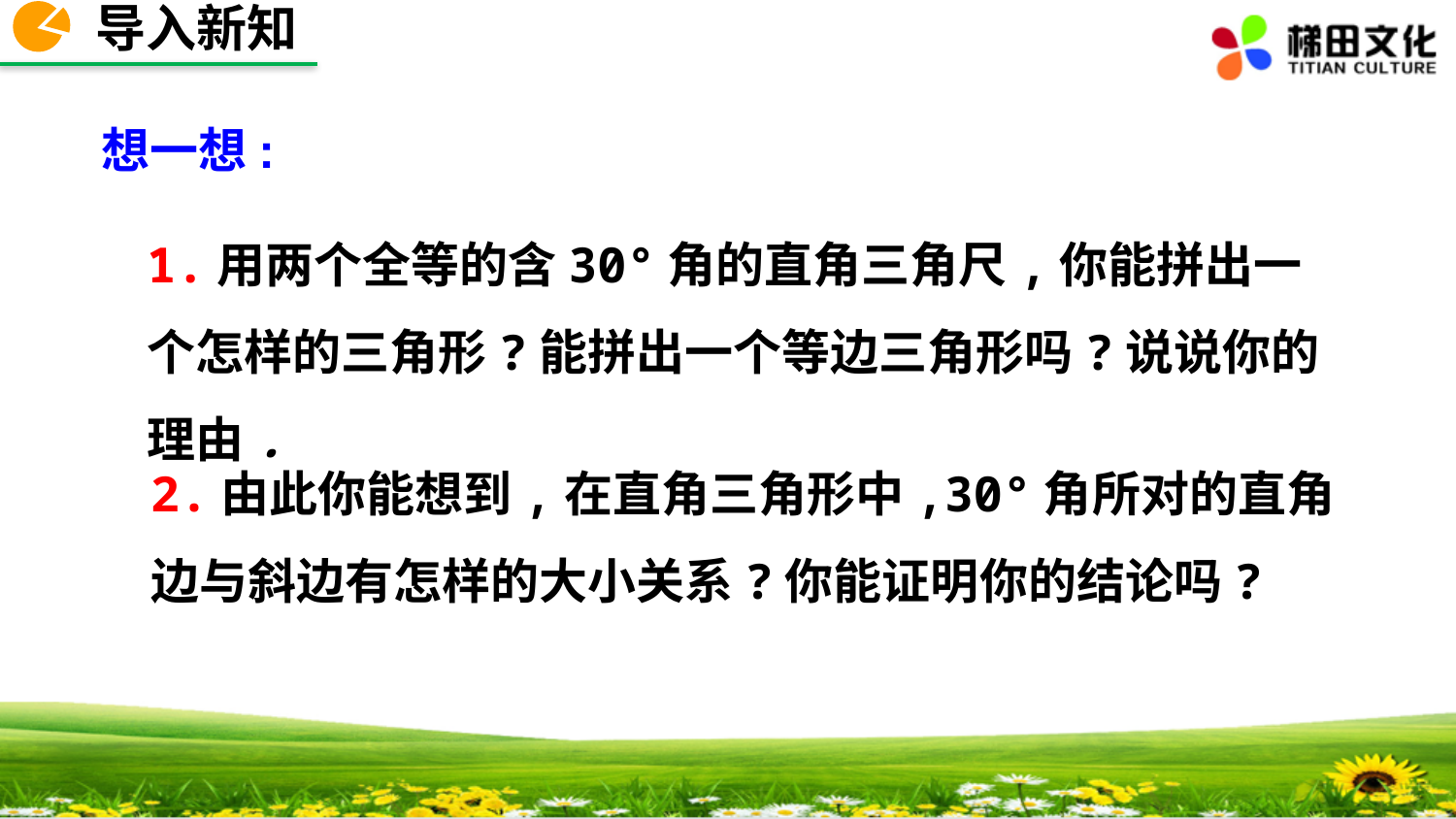

导入新知

想一想:
1.用两个全等的含30°角的直角三角尺,你能拼出一个怎样的三角形?能拼出一个等边三角形吗?说说你的理由.
2.由此你能想到,在直角三角形中,30°角所对的直角边与斜边有怎样的大小关系?你能证明你的结论吗?